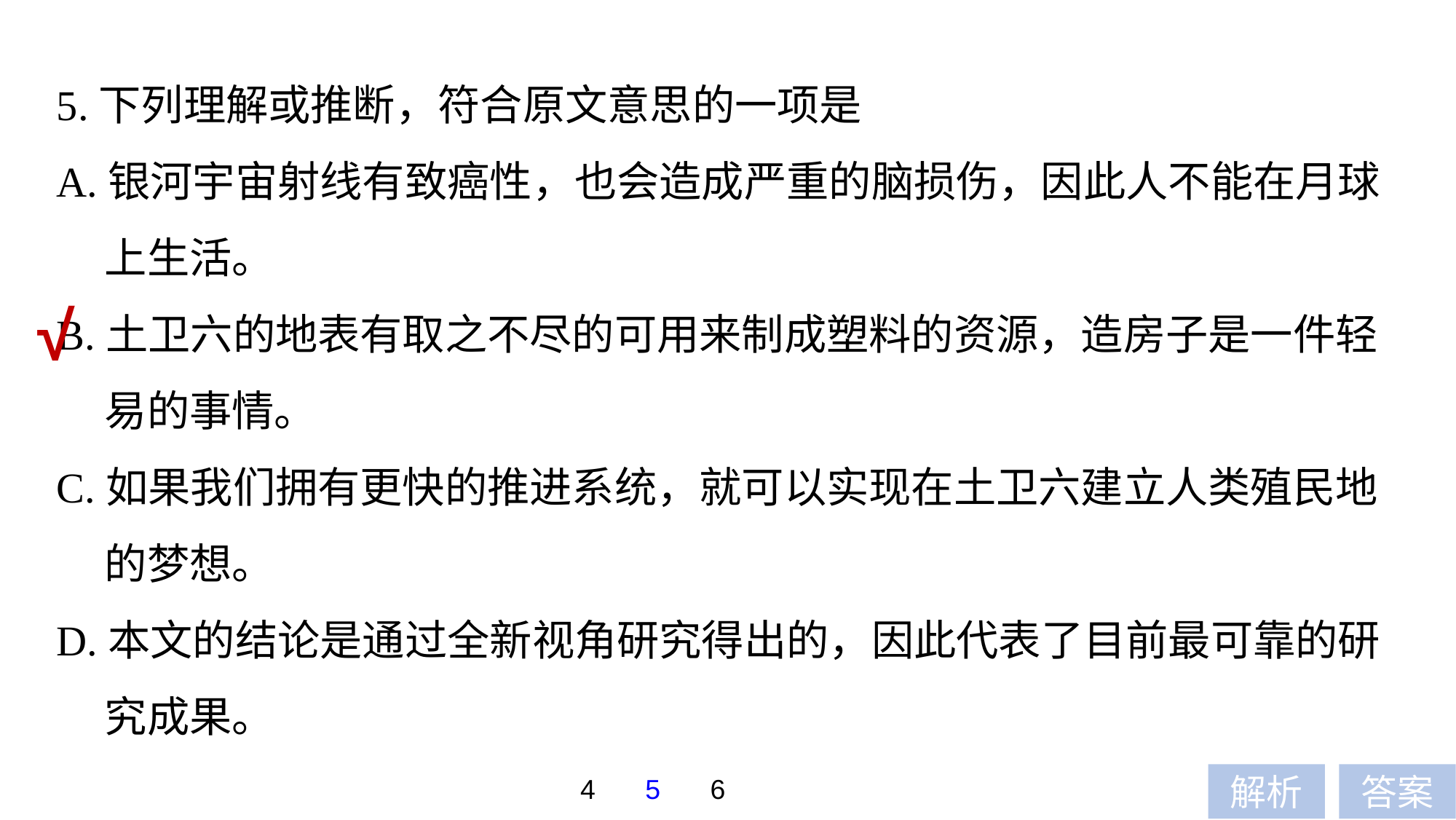

5.下列理解或推断，符合原文意思的一项是
A.银河宇宙射线有致癌性，也会造成严重的脑损伤，因此人不能在月球
    上生活。
B.土卫六的地表有取之不尽的可用来制成塑料的资源，造房子是一件轻
    易的事情。
C.如果我们拥有更快的推进系统，就可以实现在土卫六建立人类殖民地
    的梦想。
D.本文的结论是通过全新视角研究得出的，因此代表了目前最可靠的研
    究成果。
√
4
5
6
解析
答案